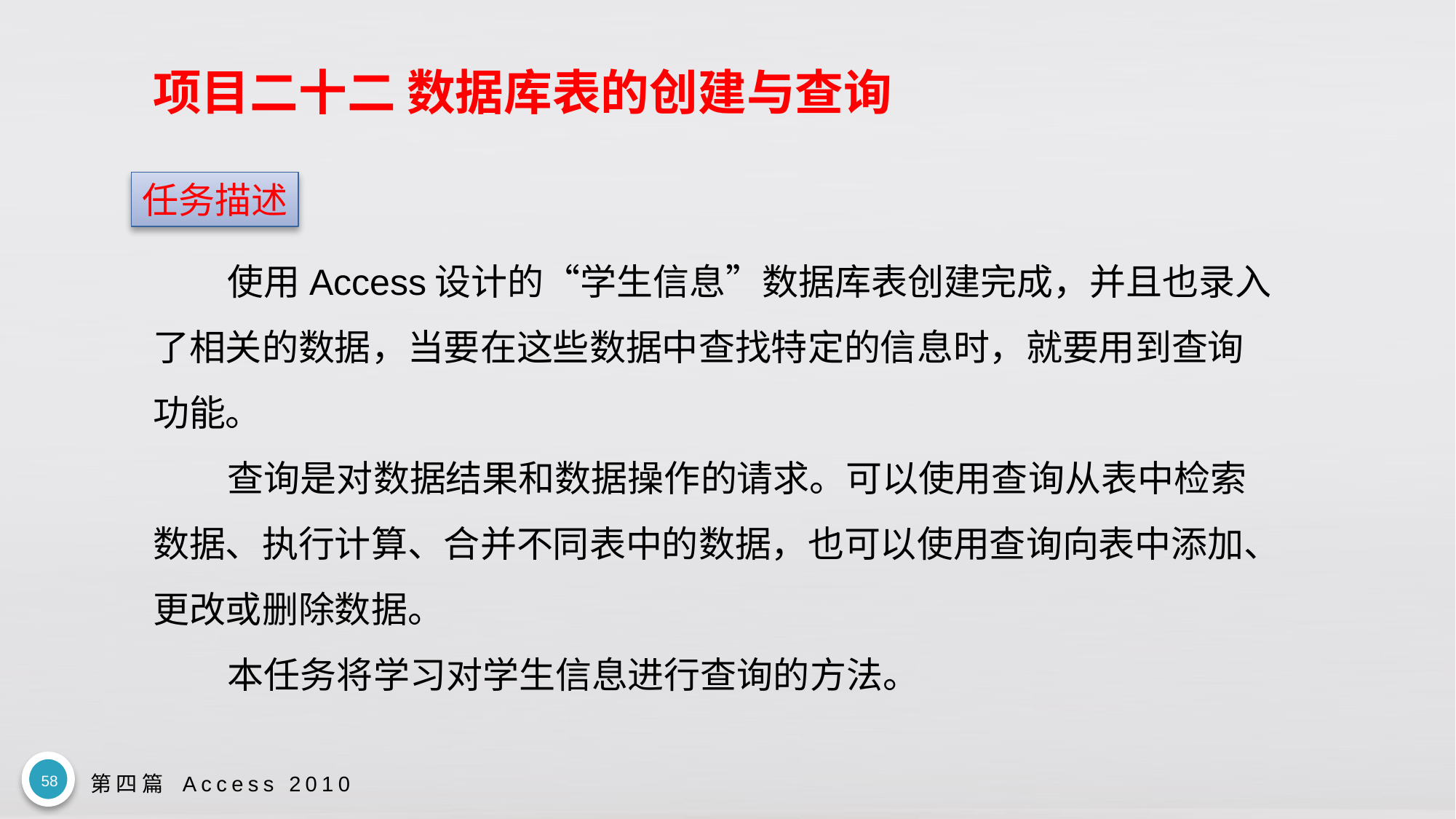

# 项目二十二 数据库表的创建与查询
任务描述
使用Access设计的“学生信息”数据库表创建完成，并且也录入了相关的数据，当要在这些数据中查找特定的信息时，就要用到查询功能。
查询是对数据结果和数据操作的请求。可以使用查询从表中检索数据、执行计算、合并不同表中的数据，也可以使用查询向表中添加、更改或删除数据。
本任务将学习对学生信息进行查询的方法。
58